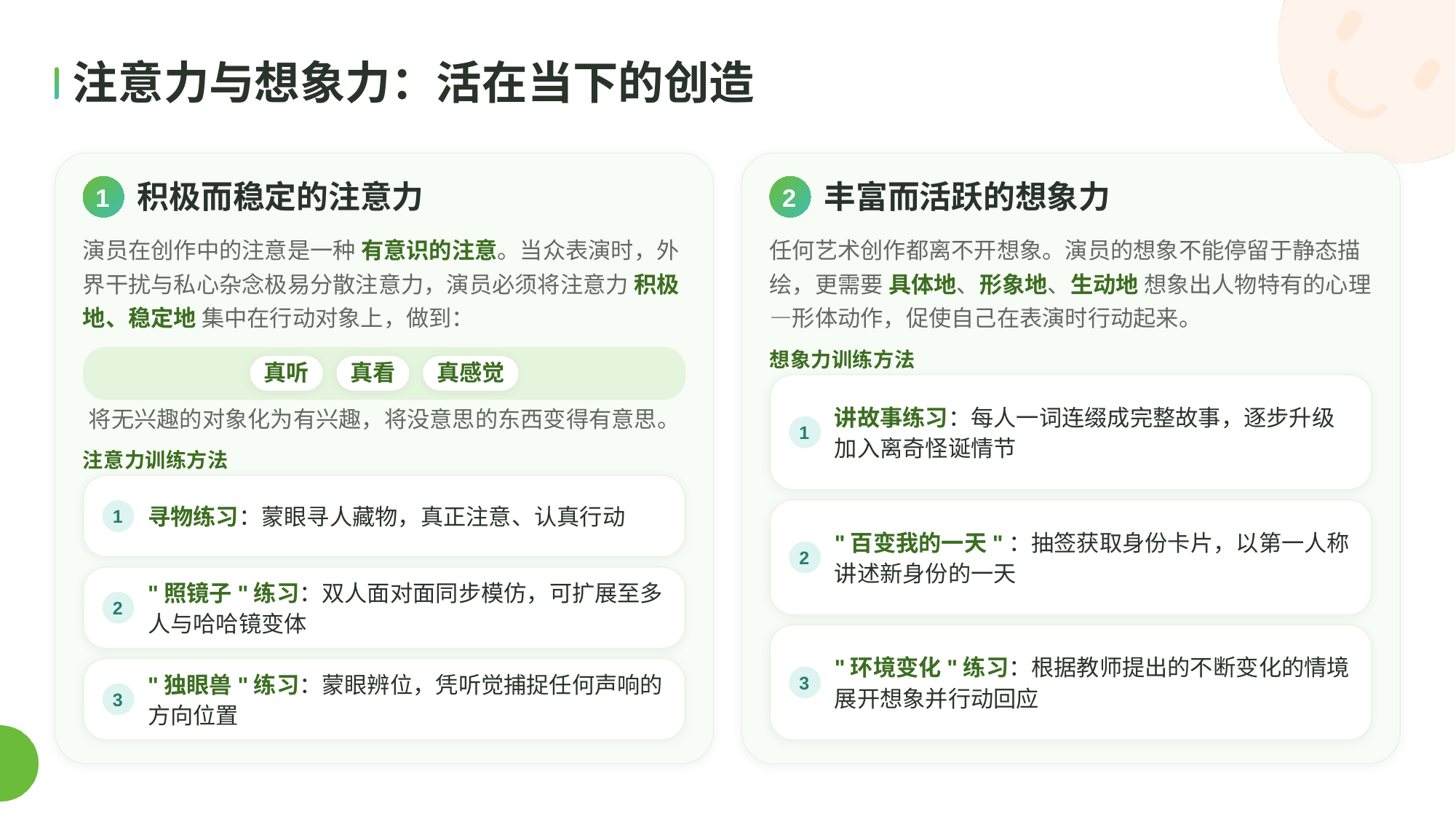

注意力与想象力：活在当下的创造

积极而稳定的注意力
丰富而活跃的想象力

1
2
演员在创作中的注意是一种 有意识的注意。当众表演时，外界干扰与私心杂念极易分散注意力，演员必须将注意力 积极地、稳定地 集中在行动对象上，做到：
任何艺术创作都离不开想象。演员的想象不能停留于静态描绘，更需要 具体地、形象地、生动地 想象出人物特有的心理—形体动作，促使自己在表演时行动起来。

想象力训练方法

真听
真看
真感觉

将无兴趣的对象化为有兴趣，将没意思的东西变得有意思。
讲故事练习：每人一词连缀成完整故事，逐步升级加入离奇怪诞情节

1
注意力训练方法

寻物练习：蒙眼寻人藏物，真正注意、认真行动

1
"百变我的一天"：抽签获取身份卡片，以第一人称讲述新身份的一天

2

"照镜子"练习：双人面对面同步模仿，可扩展至多人与哈哈镜变体

2

"环境变化"练习：根据教师提出的不断变化的情境展开想象并行动回应

"独眼兽"练习：蒙眼辨位，凭听觉捕捉任何声响的方向位置
3

3